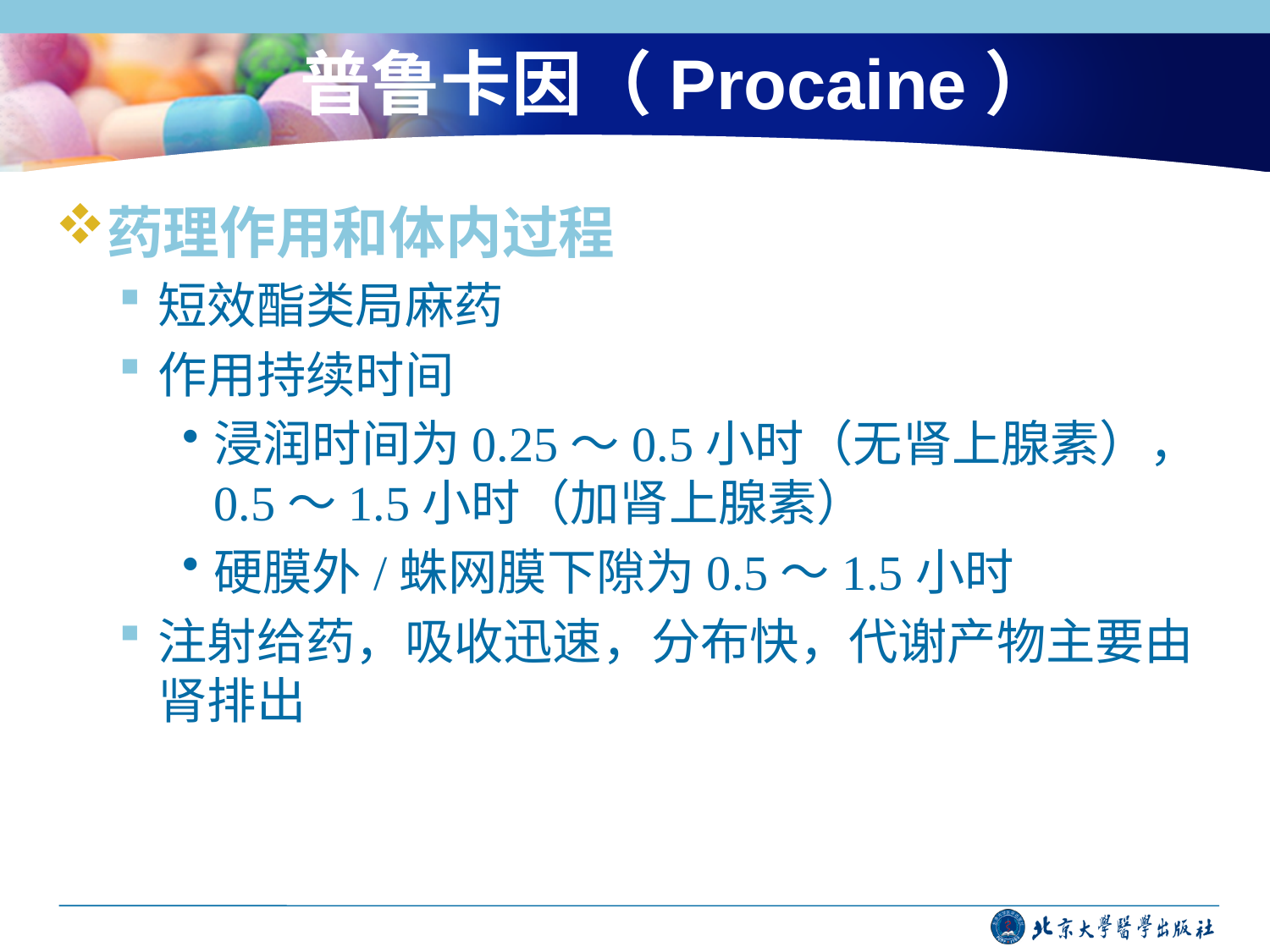

# 普鲁卡因（Procaine）
药理作用和体内过程
短效酯类局麻药
作用持续时间
浸润时间为0.25～0.5小时（无肾上腺素），0.5～1.5小时（加肾上腺素）
硬膜外/蛛网膜下隙为0.5～1.5小时
注射给药，吸收迅速，分布快，代谢产物主要由肾排出